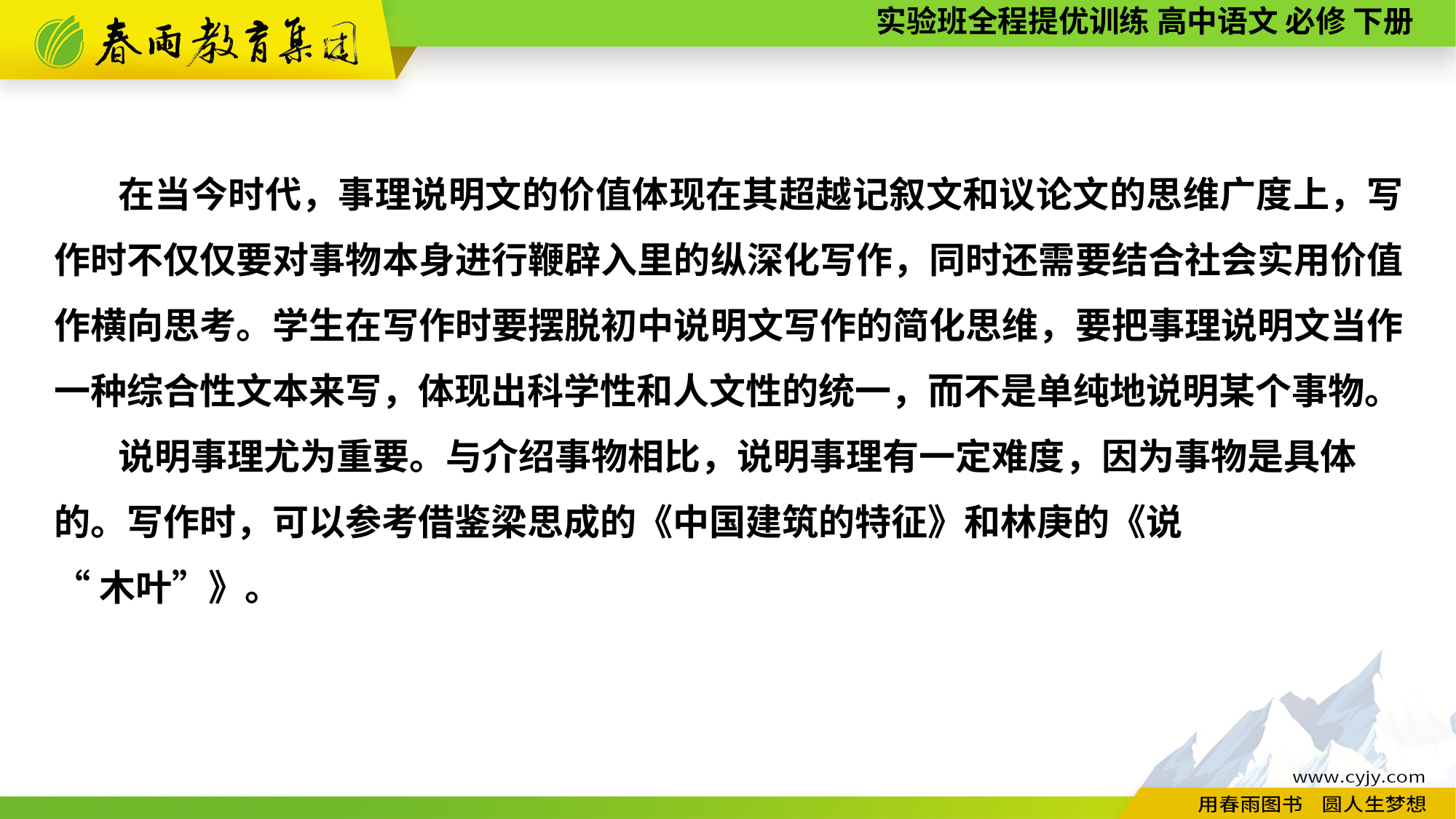

在当今时代，事理说明文的价值体现在其超越记叙文和议论文的思维广度上，写作时不仅仅要对事物本身进行鞭辟入里的纵深化写作，同时还需要结合社会实用价值作横向思考。学生在写作时要摆脱初中说明文写作的简化思维，要把事理说明文当作一种综合性文本来写，体现出科学性和人文性的统一，而不是单纯地说明某个事物。
说明事理尤为重要。与介绍事物相比，说明事理有一定难度，因为事物是具体的。写作时，可以参考借鉴梁思成的《中国建筑的特征》和林庚的《说
“木叶”》。